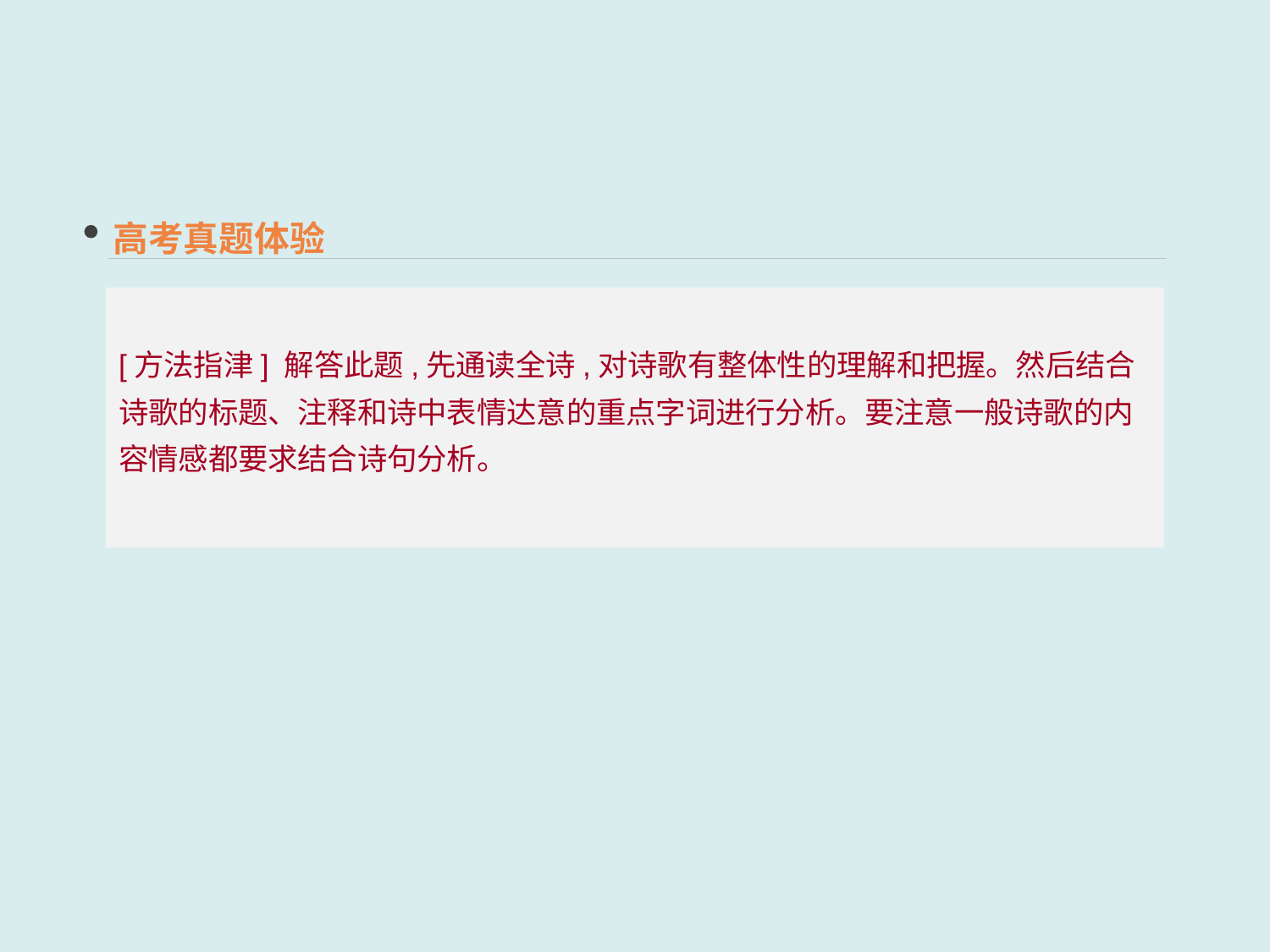

高考真题体验

[方法指津] 解答此题,先通读全诗,对诗歌有整体性的理解和把握。然后结合诗歌的标题、注释和诗中表情达意的重点字词进行分析。要注意一般诗歌的内容情感都要求结合诗句分析。